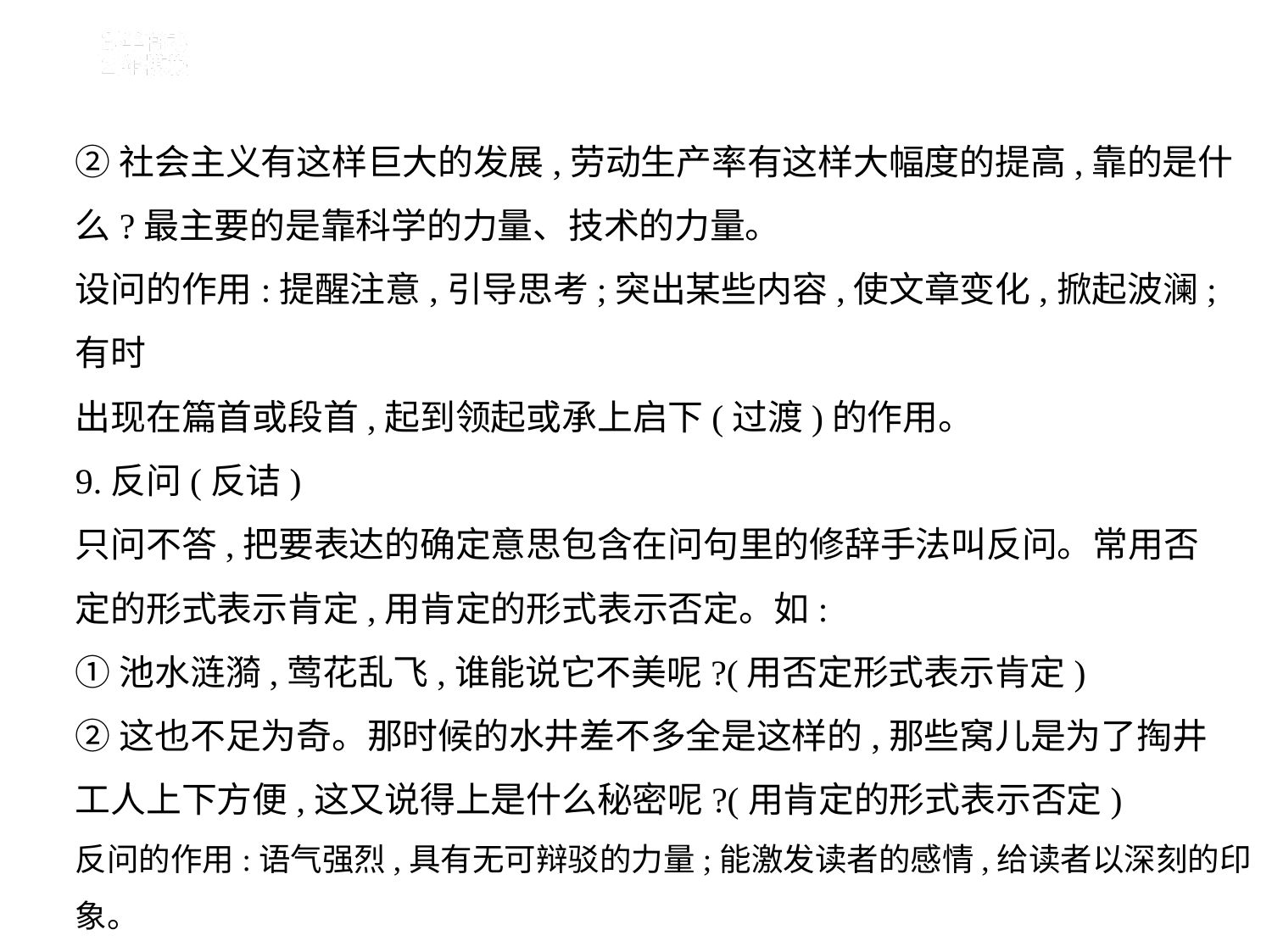

②社会主义有这样巨大的发展,劳动生产率有这样大幅度的提高,靠的是什
么?最主要的是靠科学的力量、技术的力量。
设问的作用:提醒注意,引导思考;突出某些内容,使文章变化,掀起波澜;有时
出现在篇首或段首,起到领起或承上启下(过渡)的作用。
9.反问(反诘)
只问不答,把要表达的确定意思包含在问句里的修辞手法叫反问。常用否
定的形式表示肯定,用肯定的形式表示否定。如:
①池水涟漪,莺花乱飞,谁能说它不美呢?(用否定形式表示肯定)
②这也不足为奇。那时候的水井差不多全是这样的,那些窝儿是为了掏井
工人上下方便,这又说得上是什么秘密呢?(用肯定的形式表示否定)
反问的作用:语气强烈,具有无可辩驳的力量;能激发读者的感情,给读者以深刻的印象。